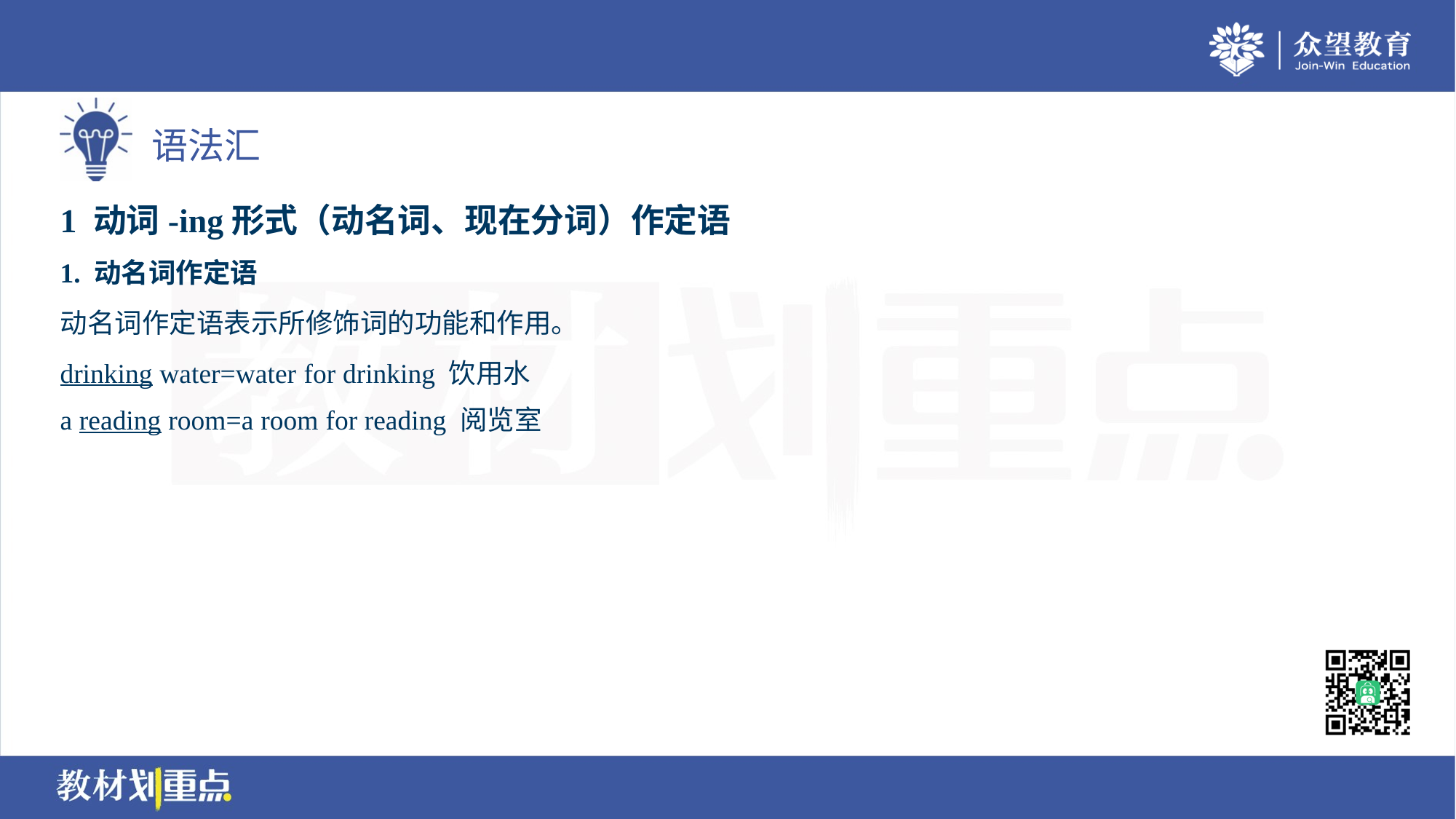

1 动词-ing形式（动名词、现在分词）作定语
1. 动名词作定语
动名词作定语表示所修饰词的功能和作用。
drinking water=water for drinking 饮用水
a reading room=a room for reading 阅览室